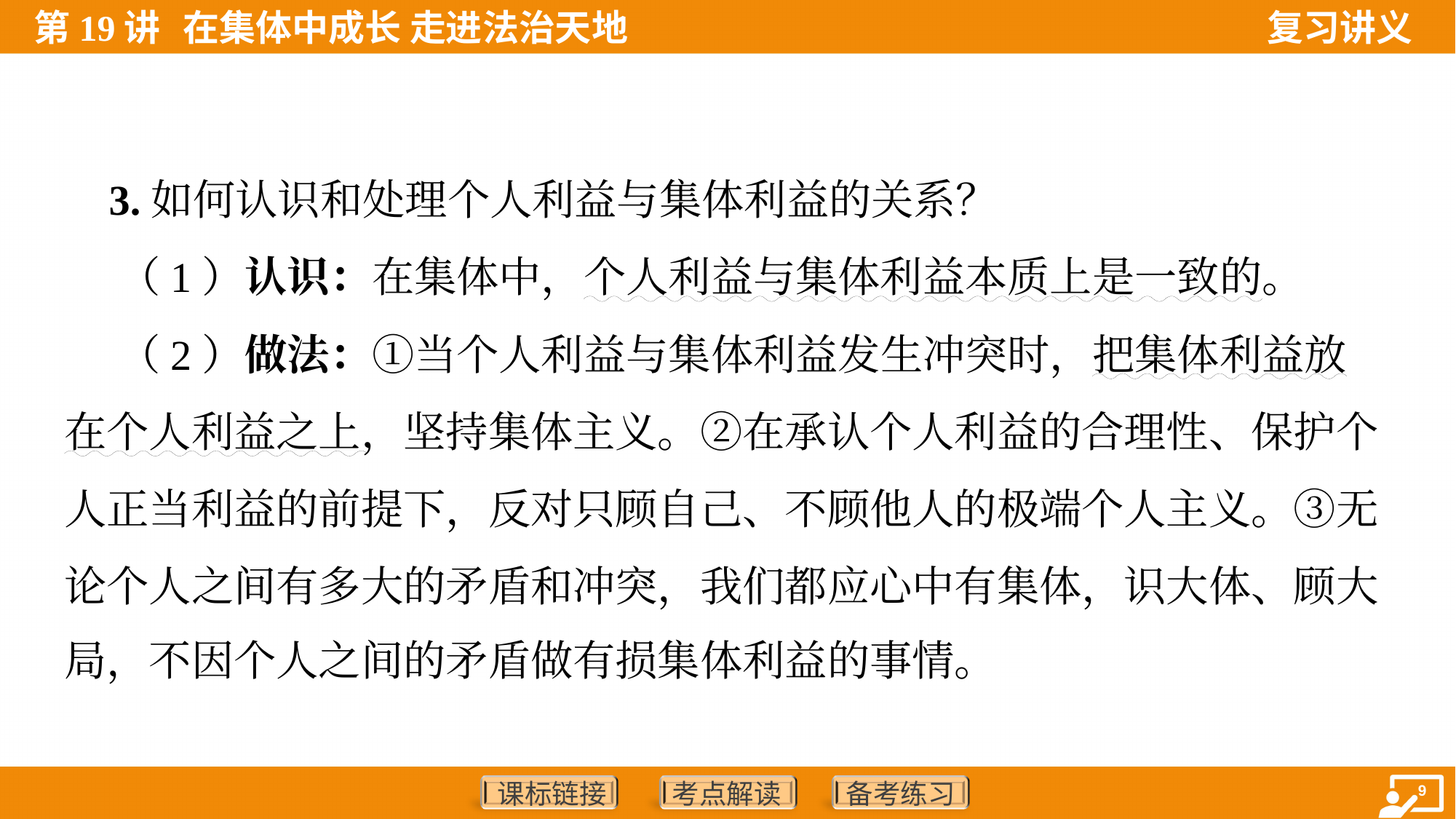

3.如何认识和处理个人利益与集体利益的关系？
    （1）认识：在集体中，个人利益与集体利益本质上是一致的。
    （2）做法：①当个人利益与集体利益发生冲突时，把集体利益放
在个人利益之上，坚持集体主义。②在承认个人利益的合理性、保护个
人正当利益的前提下，反对只顾自己、不顾他人的极端个人主义。③无
论个人之间有多大的矛盾和冲突，我们都应心中有集体，识大体、顾大
局，不因个人之间的矛盾做有损集体利益的事情。